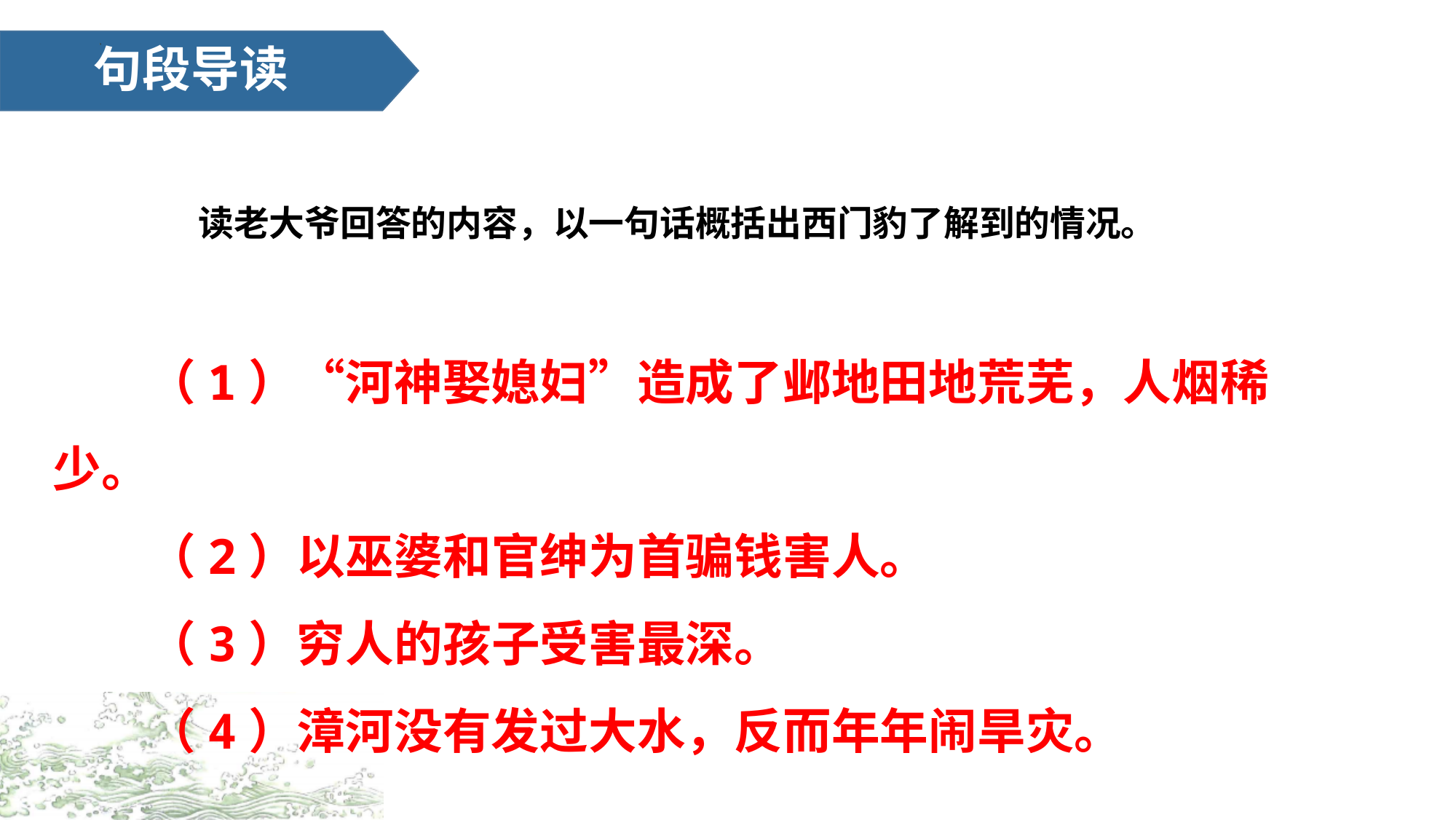

句段导读
# 读老大爷回答的内容，以一句话概括出西门豹了解到的情况。
（1）“河神娶媳妇”造成了邺地田地荒芜，人烟稀少。
（2）以巫婆和官绅为首骗钱害人。
（3）穷人的孩子受害最深。
（4）漳河没有发过大水，反而年年闹旱灾。